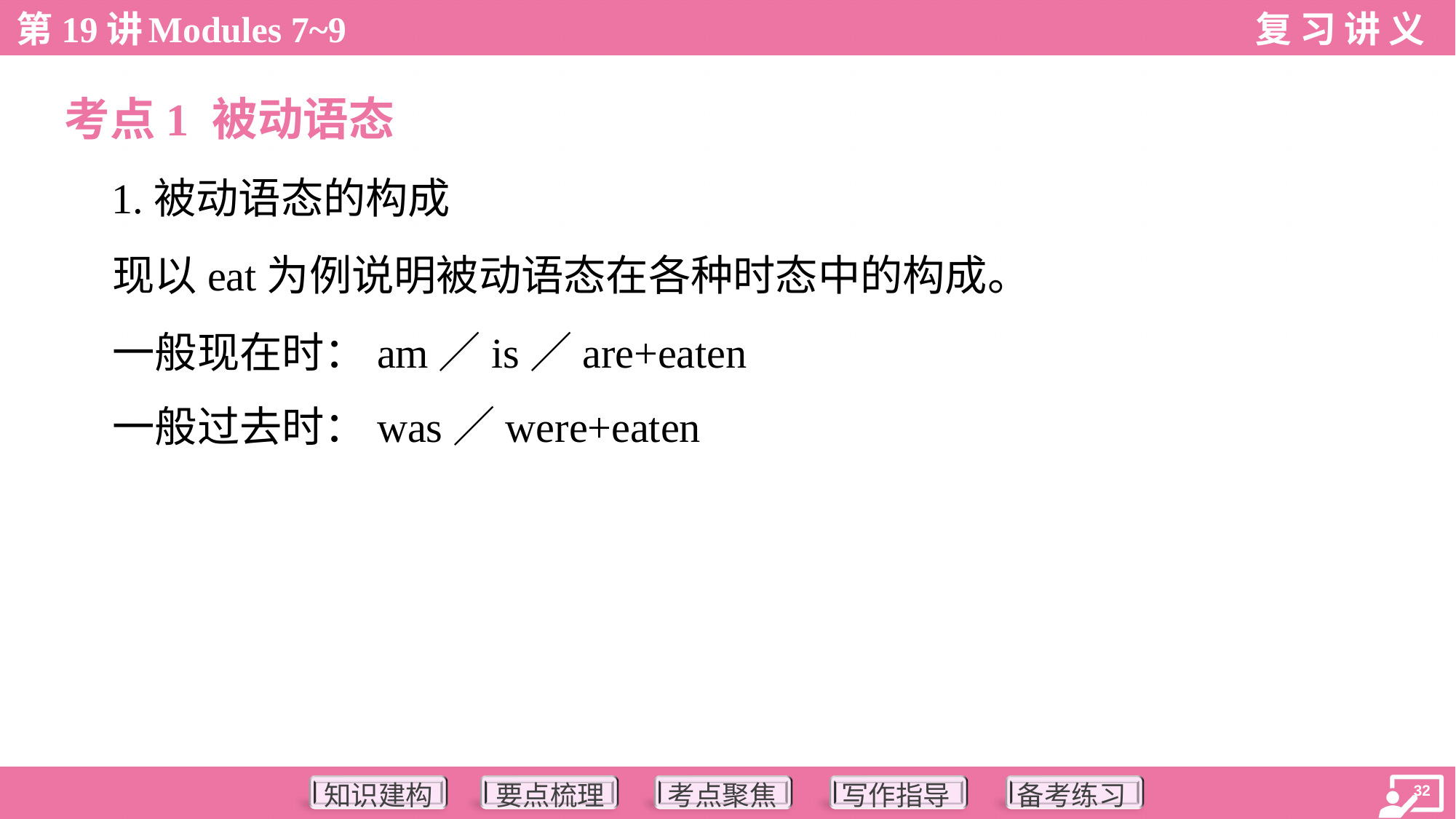

考点1 被动语态
    1.被动语态的构成
    现以eat为例说明被动语态在各种时态中的构成。
    一般现在时：am／is／are+eaten
    一般过去时：was／were+eaten